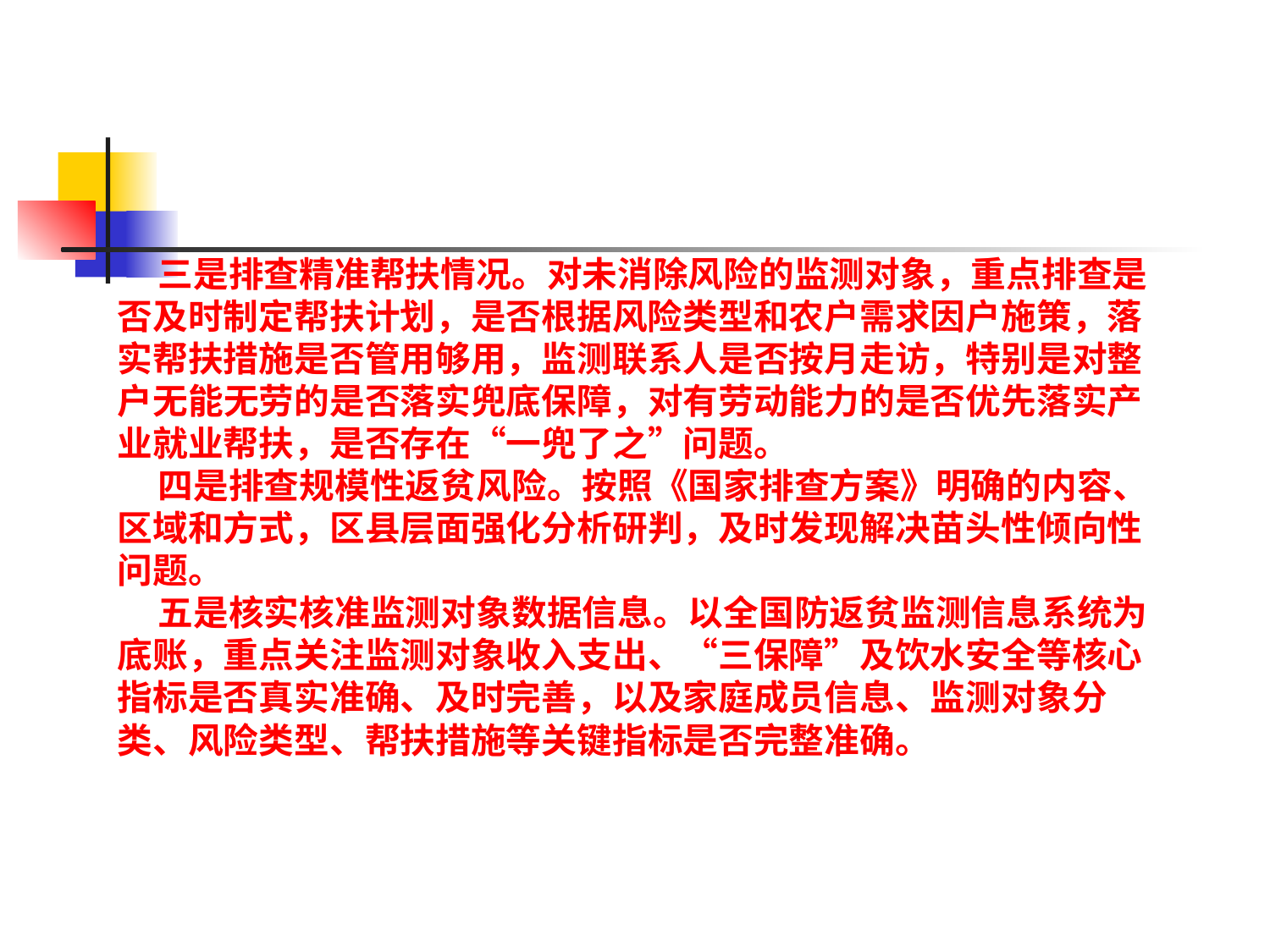

三是排查精准帮扶情况。对未消除风险的监测对象，重点排查是否及时制定帮扶计划，是否根据风险类型和农户需求因户施策，落实帮扶措施是否管用够用，监测联系人是否按月走访，特别是对整户无能无劳的是否落实兜底保障，对有劳动能力的是否优先落实产业就业帮扶，是否存在“一兜了之”问题。
    四是排查规模性返贫风险。按照《国家排查方案》明确的内容、区域和方式，区县层面强化分析研判，及时发现解决苗头性倾向性问题。
    五是核实核准监测对象数据信息。以全国防返贫监测信息系统为底账，重点关注监测对象收入支出、“三保障”及饮水安全等核心指标是否真实准确、及时完善，以及家庭成员信息、监测对象分类、风险类型、帮扶措施等关键指标是否完整准确。